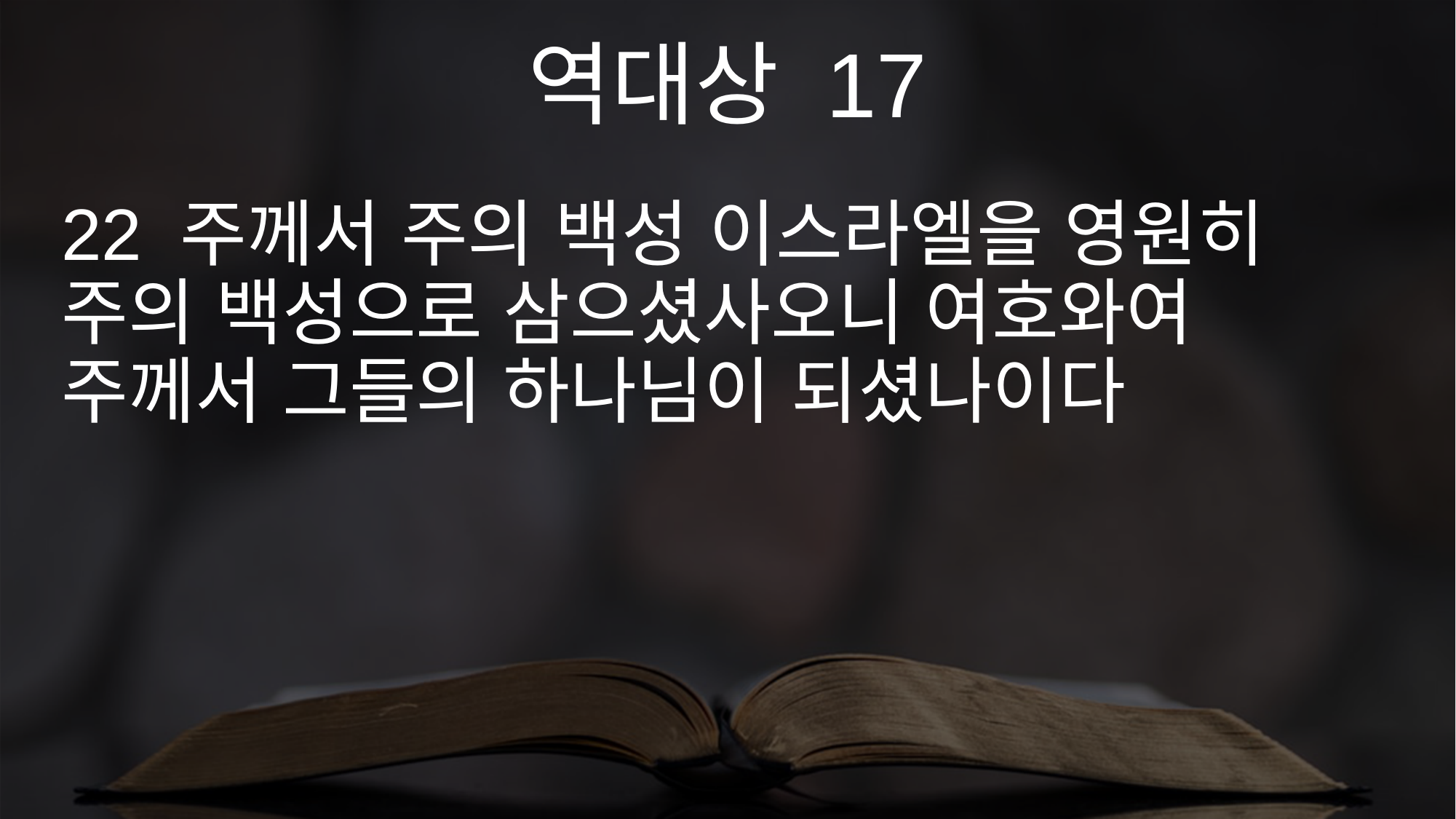

역대상 17
22 주께서 주의 백성 이스라엘을 영원히 주의 백성으로 삼으셨사오니 여호와여 주께서 그들의 하나님이 되셨나이다